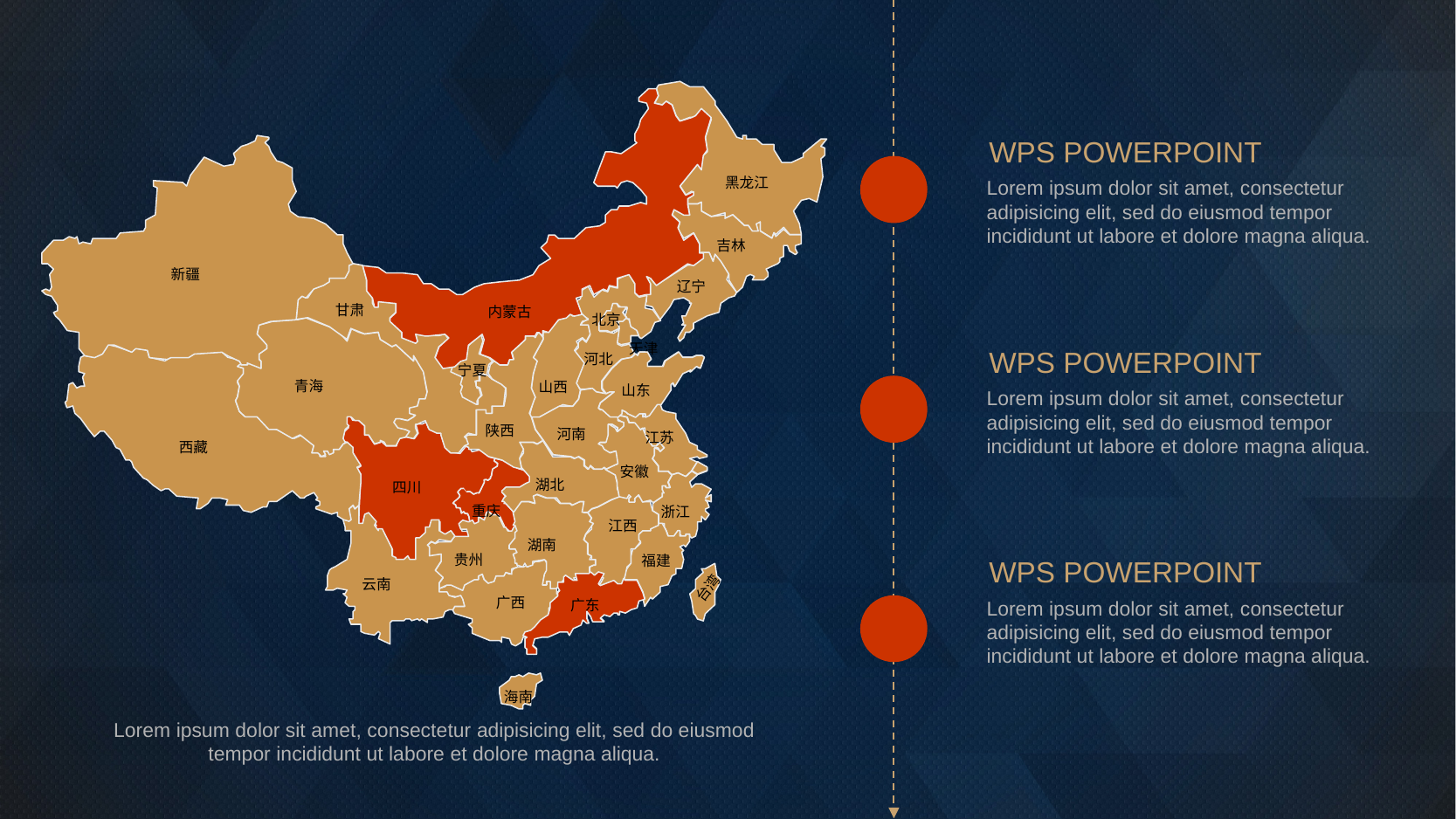

WPS POWERPOINT

黑龙江
Lorem ipsum dolor sit amet, consectetur adipisicing elit, sed do eiusmod tempor incididunt ut labore et dolore magna aliqua.

吉林

新疆

辽宁
甘肃
内蒙古

北京

天津
WPS POWERPOINT

河北

宁夏
青海
山西

山东
Lorem ipsum dolor sit amet, consectetur adipisicing elit, sed do eiusmod tempor incididunt ut labore et dolore magna aliqua.

陕西
河南
江苏
西藏

安徽

湖北
四川

重庆
浙江

江西

湖南
贵州
WPS POWERPOINT
福建

云南
台湾
广西
Lorem ipsum dolor sit amet, consectetur adipisicing elit, sed do eiusmod tempor incididunt ut labore et dolore magna aliqua.
广东

海南
Lorem ipsum dolor sit amet, consectetur adipisicing elit, sed do eiusmod tempor incididunt ut labore et dolore magna aliqua.